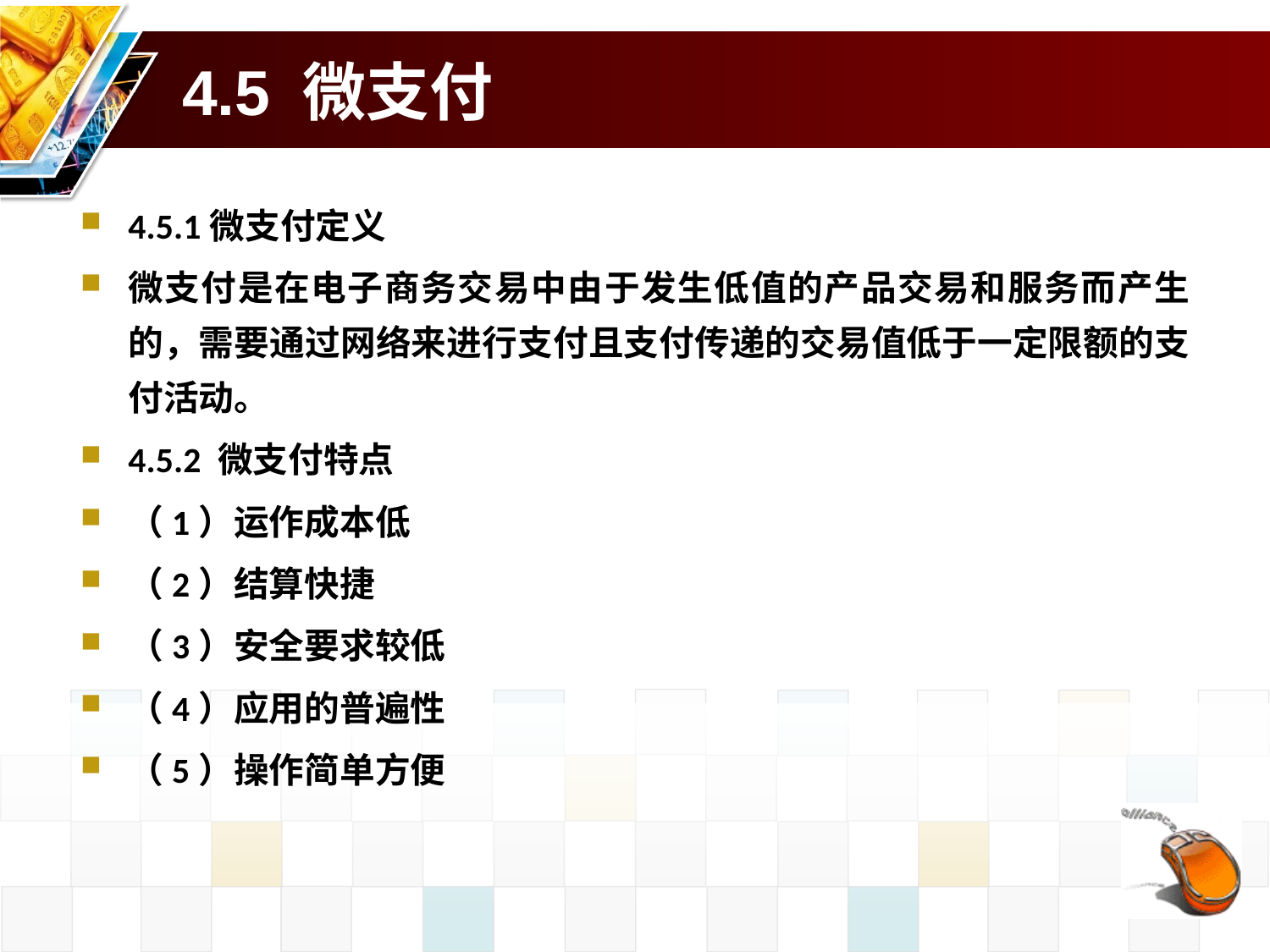

# 4.5 微支付
4.5.1微支付定义
微支付是在电子商务交易中由于发生低值的产品交易和服务而产生的，需要通过网络来进行支付且支付传递的交易值低于一定限额的支付活动。
4.5.2 微支付特点
（1）运作成本低
（2）结算快捷
（3）安全要求较低
（4）应用的普遍性
（5）操作简单方便